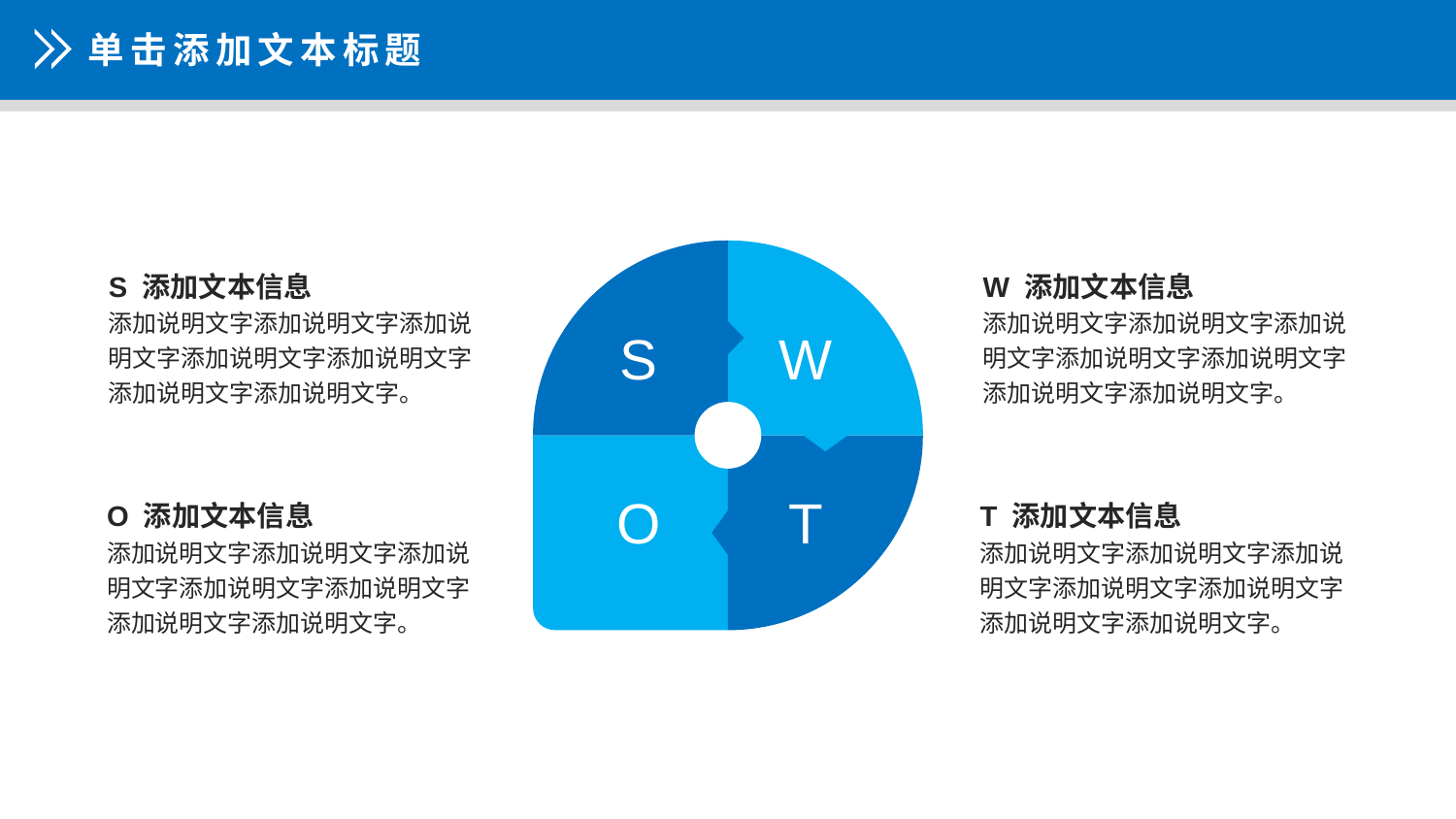

单击添加文本标题

S 添加文本信息
添加说明文字添加说明文字添加说明文字添加说明文字添加说明文字添加说明文字添加说明文字。
W 添加文本信息
添加说明文字添加说明文字添加说明文字添加说明文字添加说明文字添加说明文字添加说明文字。
S
W

O
T
O 添加文本信息
添加说明文字添加说明文字添加说明文字添加说明文字添加说明文字添加说明文字添加说明文字。
T 添加文本信息
添加说明文字添加说明文字添加说明文字添加说明文字添加说明文字添加说明文字添加说明文字。